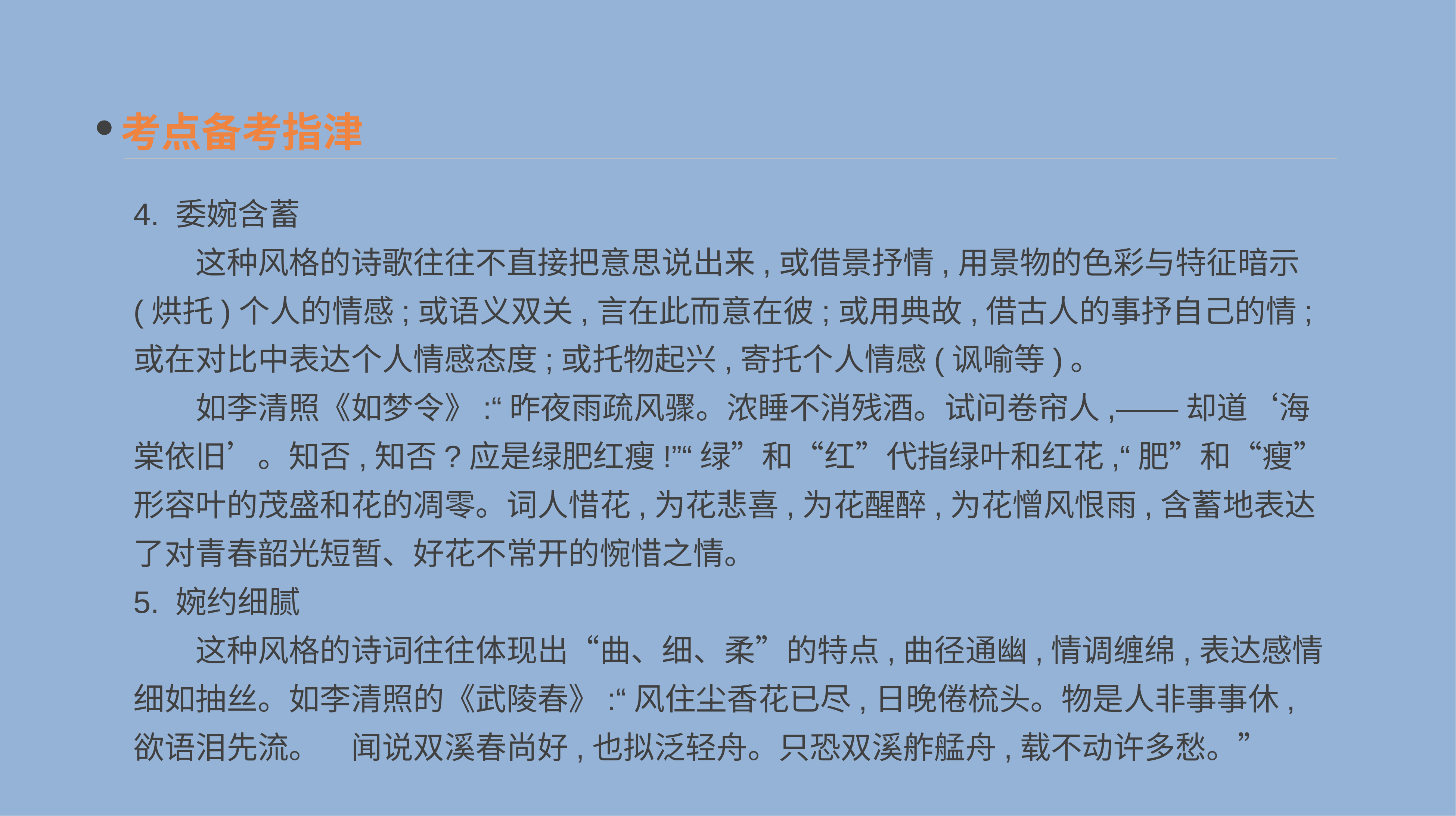

考点备考指津

4. 委婉含蓄
　　这种风格的诗歌往往不直接把意思说出来,或借景抒情,用景物的色彩与特征暗示(烘托)个人的情感;或语义双关,言在此而意在彼;或用典故,借古人的事抒自己的情;或在对比中表达个人情感态度;或托物起兴,寄托个人情感(讽喻等)。
　　如李清照《如梦令》:“昨夜雨疏风骤。浓睡不消残酒。试问卷帘人,——却道‘海棠依旧’。知否,知否?应是绿肥红瘦!”“绿”和“红”代指绿叶和红花,“肥”和“瘦”形容叶的茂盛和花的凋零。词人惜花,为花悲喜,为花醒醉,为花憎风恨雨,含蓄地表达了对青春韶光短暂、好花不常开的惋惜之情。
5. 婉约细腻
　　这种风格的诗词往往体现出“曲、细、柔”的特点,曲径通幽,情调缠绵,表达感情细如抽丝。如李清照的《武陵春》:“风住尘香花已尽,日晚倦梳头。物是人非事事休,欲语泪先流。　闻说双溪春尚好,也拟泛轻舟。只恐双溪舴艋舟,载不动许多愁。”